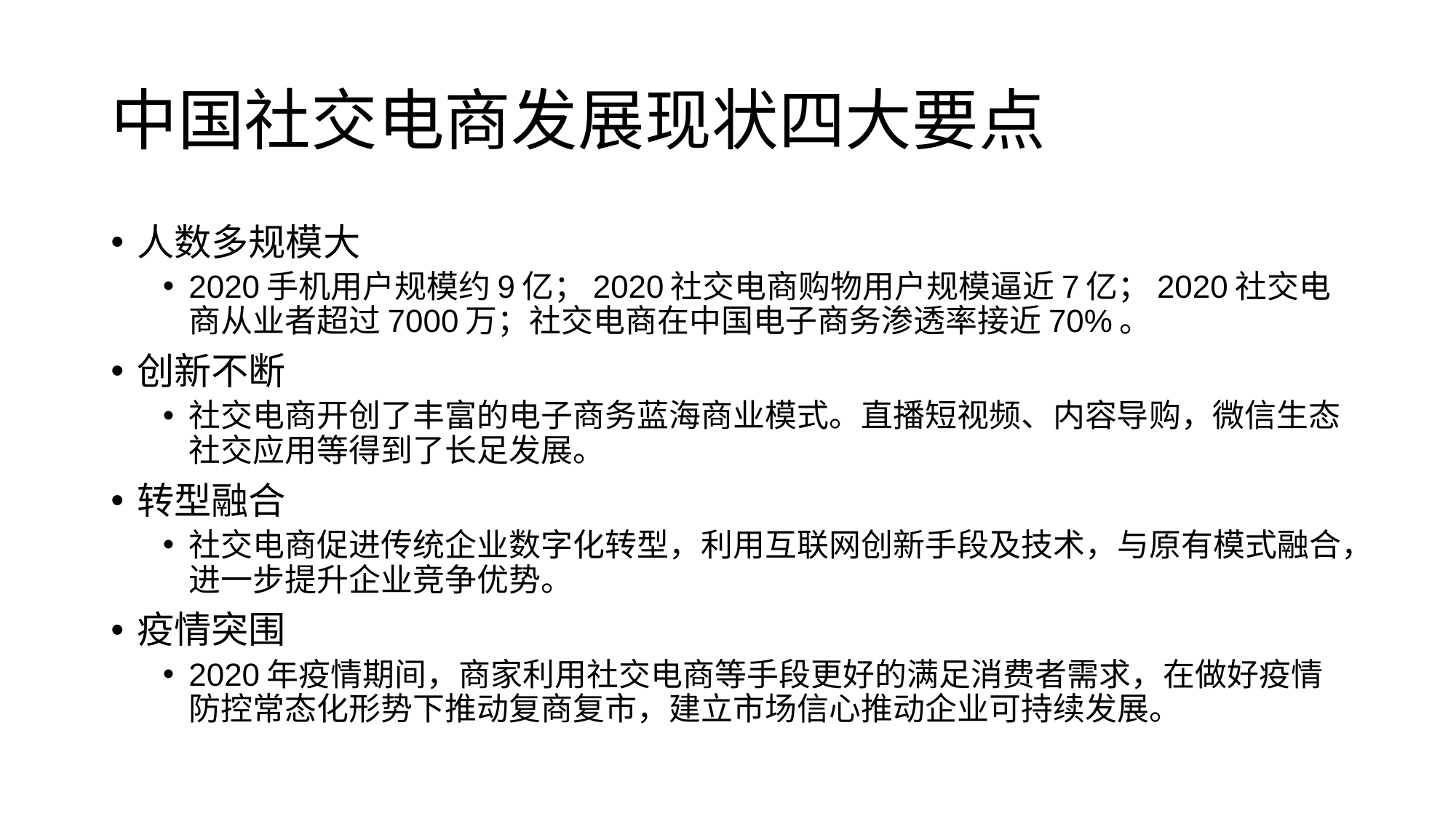

# 中国社交电商发展现状四大要点
人数多规模大
2020手机用户规模约9亿；2020社交电商购物用户规模逼近7亿；2020社交电商从业者超过7000万；社交电商在中国电子商务渗透率接近70%。
创新不断
社交电商开创了丰富的电子商务蓝海商业模式。直播短视频、内容导购，微信生态社交应用等得到了长足发展。
转型融合
社交电商促进传统企业数字化转型，利用互联网创新手段及技术，与原有模式融合，进一步提升企业竞争优势。
疫情突围
2020年疫情期间，商家利用社交电商等手段更好的满足消费者需求，在做好疫情防控常态化形势下推动复商复市，建立市场信心推动企业可持续发展。